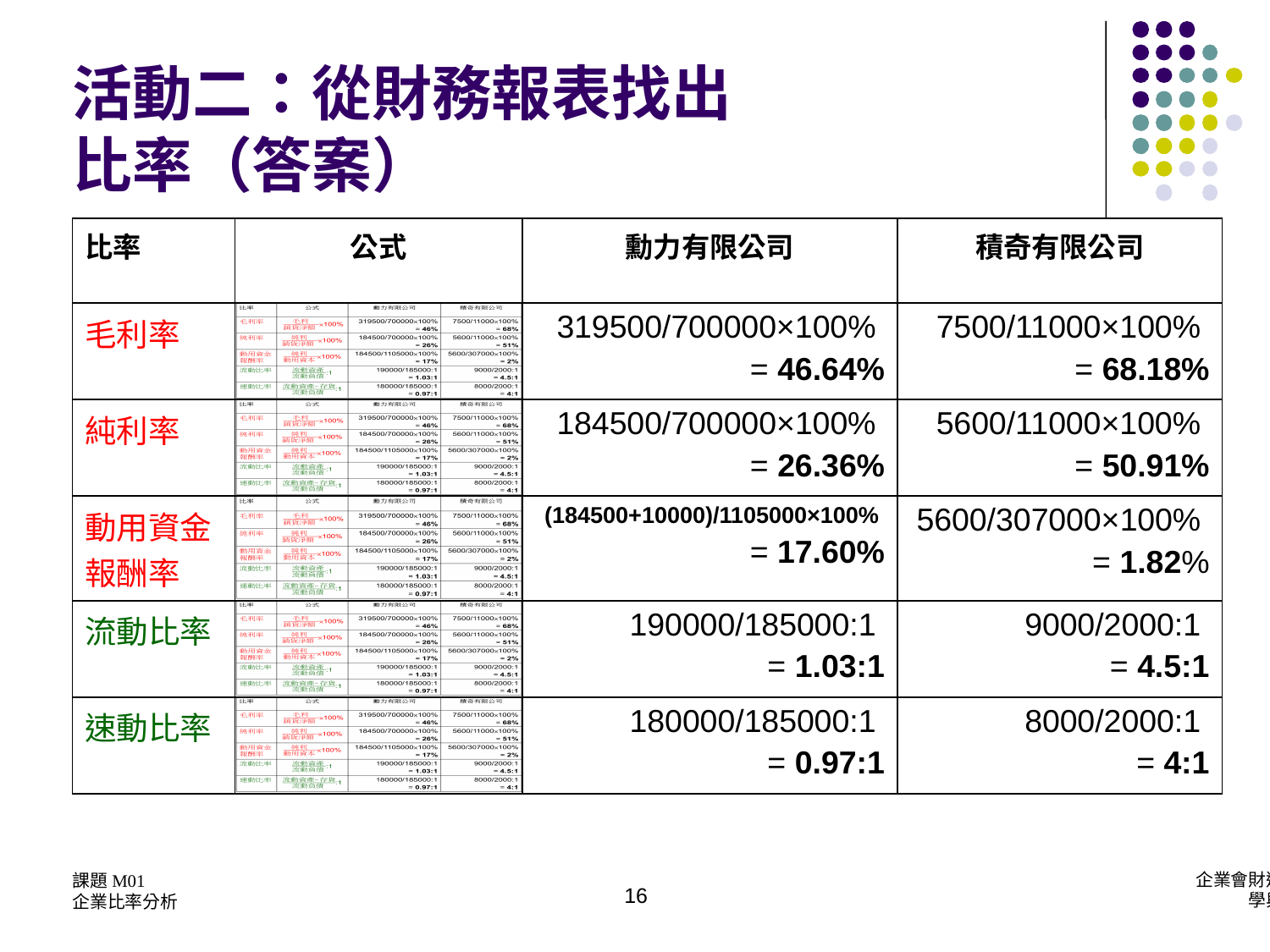

活動二：從財務報表找出
比率（答案）
| 比率 | 公式 | 勳力有限公司 | 積奇有限公司 |
| --- | --- | --- | --- |
| 毛利率 |  | 319500/700000×100% = 46.64% | 7500/11000×100% = 68.18% |
| 純利率 |  | 184500/700000×100% = 26.36% | 5600/11000×100% = 50.91% |
| 動用資金報酬率 |  | (184500+10000)/1105000×100% = 17.60% | 5600/307000×100% = 1.82% |
| 流動比率 |  | 190000/185000:1 = 1.03:1 | 9000/2000:1 = 4.5:1 |
| 速動比率 |  | 180000/185000:1 = 0.97:1 | 8000/2000:1 = 4:1 |

16
課題M01
企業比率分析